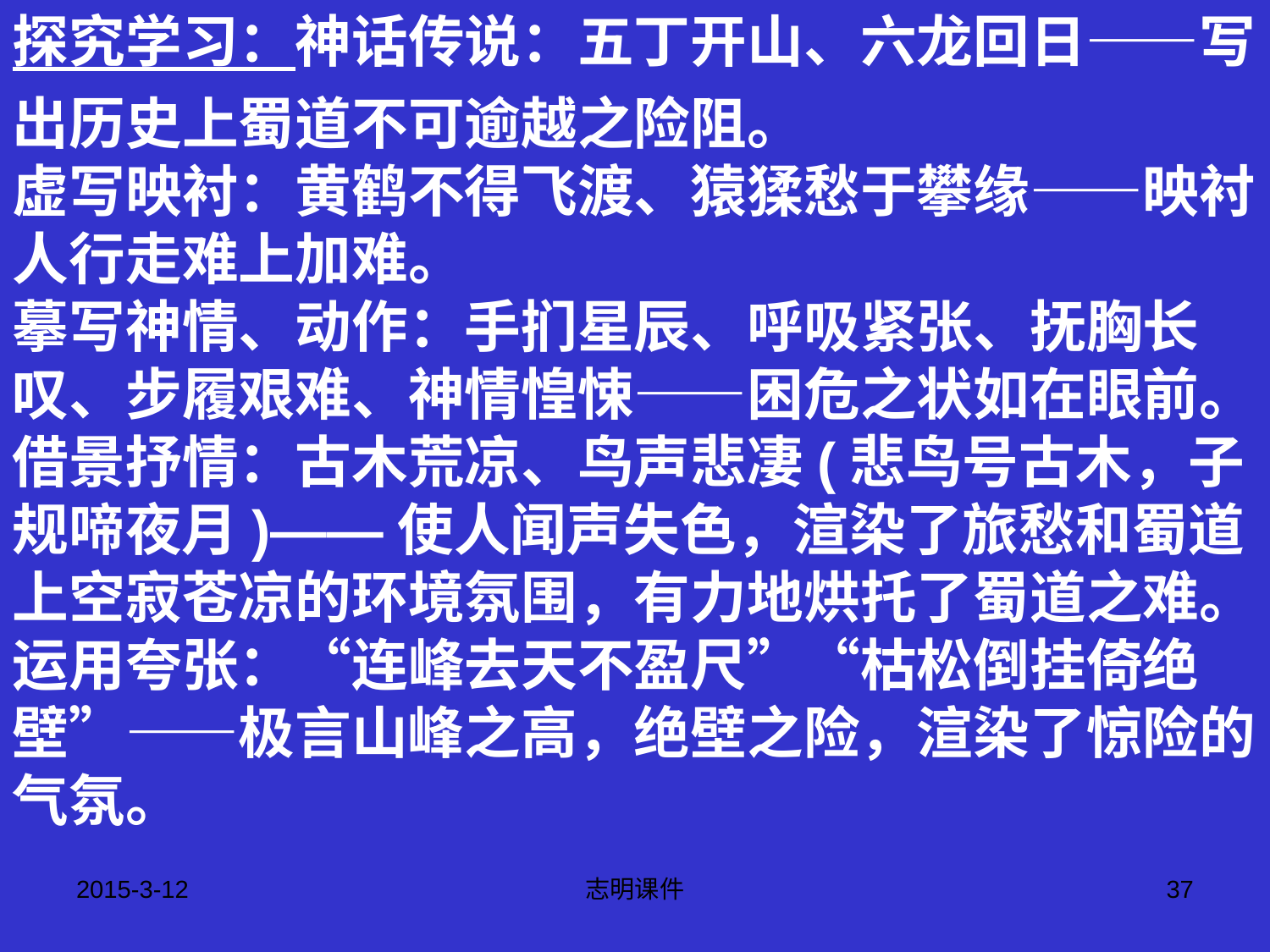

探究学习：神话传说：五丁开山、六龙回日——写出历史上蜀道不可逾越之险阻。
虚写映衬：黄鹤不得飞渡、猿猱愁于攀缘——映衬人行走难上加难。
摹写神情、动作：手扪星辰、呼吸紧张、抚胸长叹、步履艰难、神情惶悚——困危之状如在眼前。
借景抒情：古木荒凉、鸟声悲凄(悲鸟号古木，子规啼夜月)——使人闻声失色，渲染了旅愁和蜀道上空寂苍凉的环境氛围，有力地烘托了蜀道之难。
运用夸张：“连峰去天不盈尺”“枯松倒挂倚绝壁”——极言山峰之高，绝壁之险，渲染了惊险的气氛。

2015-3-12
志明课件
37